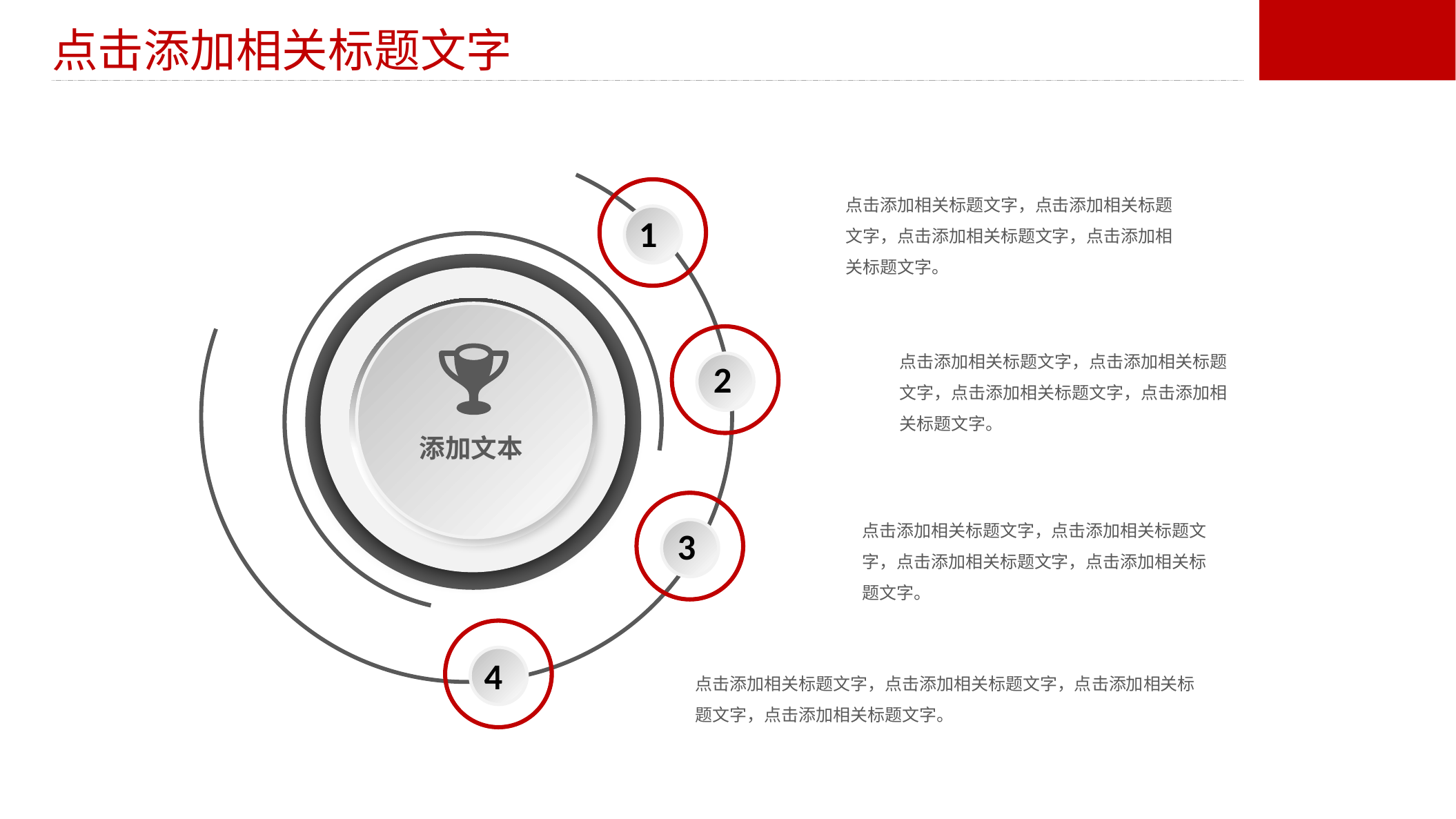

点击添加相关标题文字

点击添加相关标题文字，点击添加相关标题文字，点击添加相关标题文字，点击添加相关标题文字。
1

点击添加相关标题文字，点击添加相关标题文字，点击添加相关标题文字，点击添加相关标题文字。

2

添加文本

点击添加相关标题文字，点击添加相关标题文字，点击添加相关标题文字，点击添加相关标题文字。
3

4
点击添加相关标题文字，点击添加相关标题文字，点击添加相关标题文字，点击添加相关标题文字。